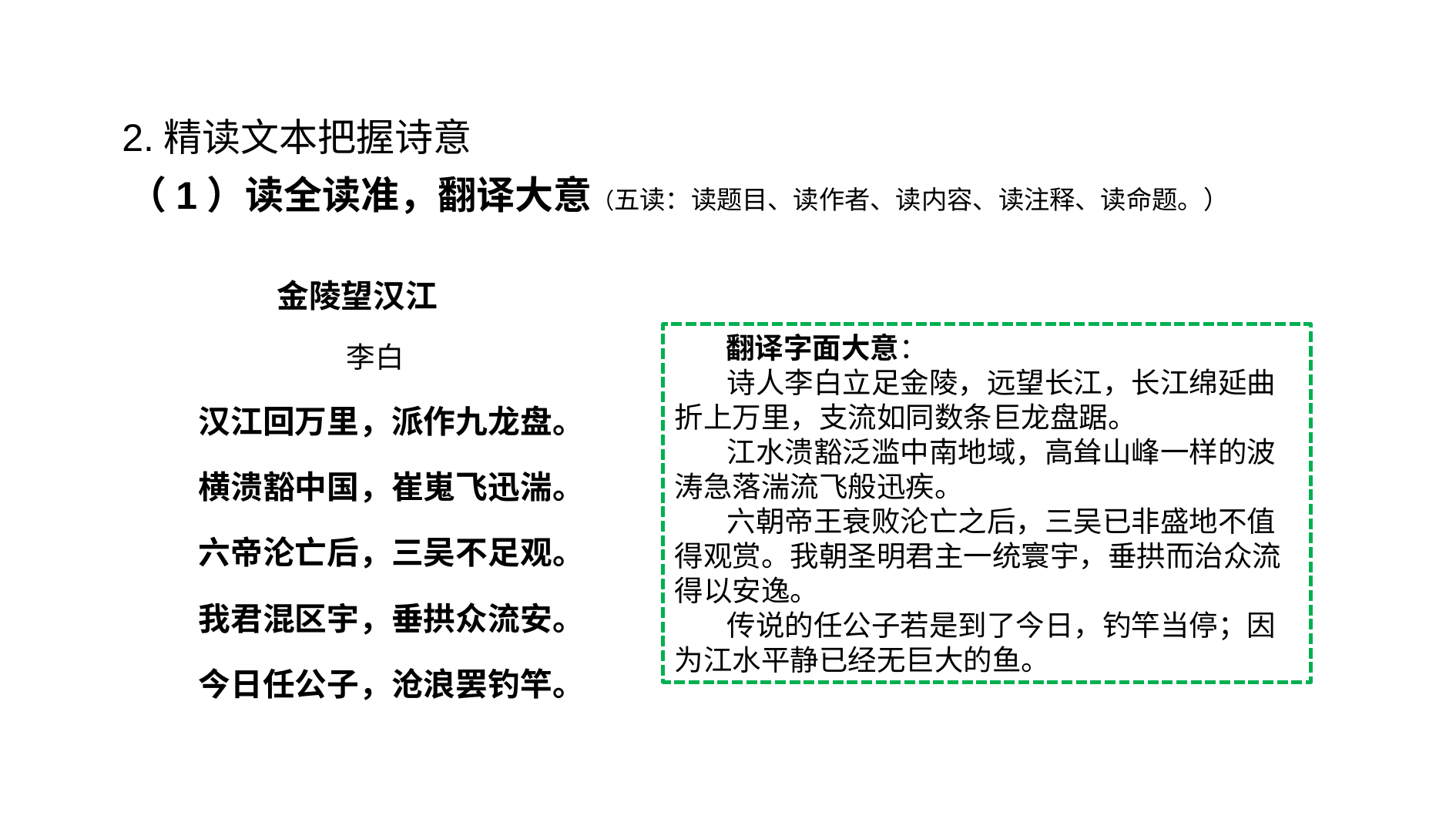

2.精读文本把握诗意
（1）读全读准，翻译大意（五读：读题目、读作者、读内容、读注释、读命题。）
金陵望汉江
李白
汉江回万里，派作九龙盘。
横溃豁中国，崔嵬飞迅湍。
六帝沦亡后，三吴不足观。
我君混区宇，垂拱众流安。
今日任公子，沧浪罢钓竿。

       翻译字面大意：
       诗人李白立足金陵，远望长江，长江绵延曲折上万里，支流如同数条巨龙盘踞。
       江水溃豁泛滥中南地域，高耸山峰一样的波涛急落湍流飞般迅疾。
       六朝帝王衰败沦亡之后，三吴已非盛地不值得观赏。我朝圣明君主一统寰宇，垂拱而治众流得以安逸。
       传说的任公子若是到了今日，钓竿当停；因为江水平静已经无巨大的鱼。